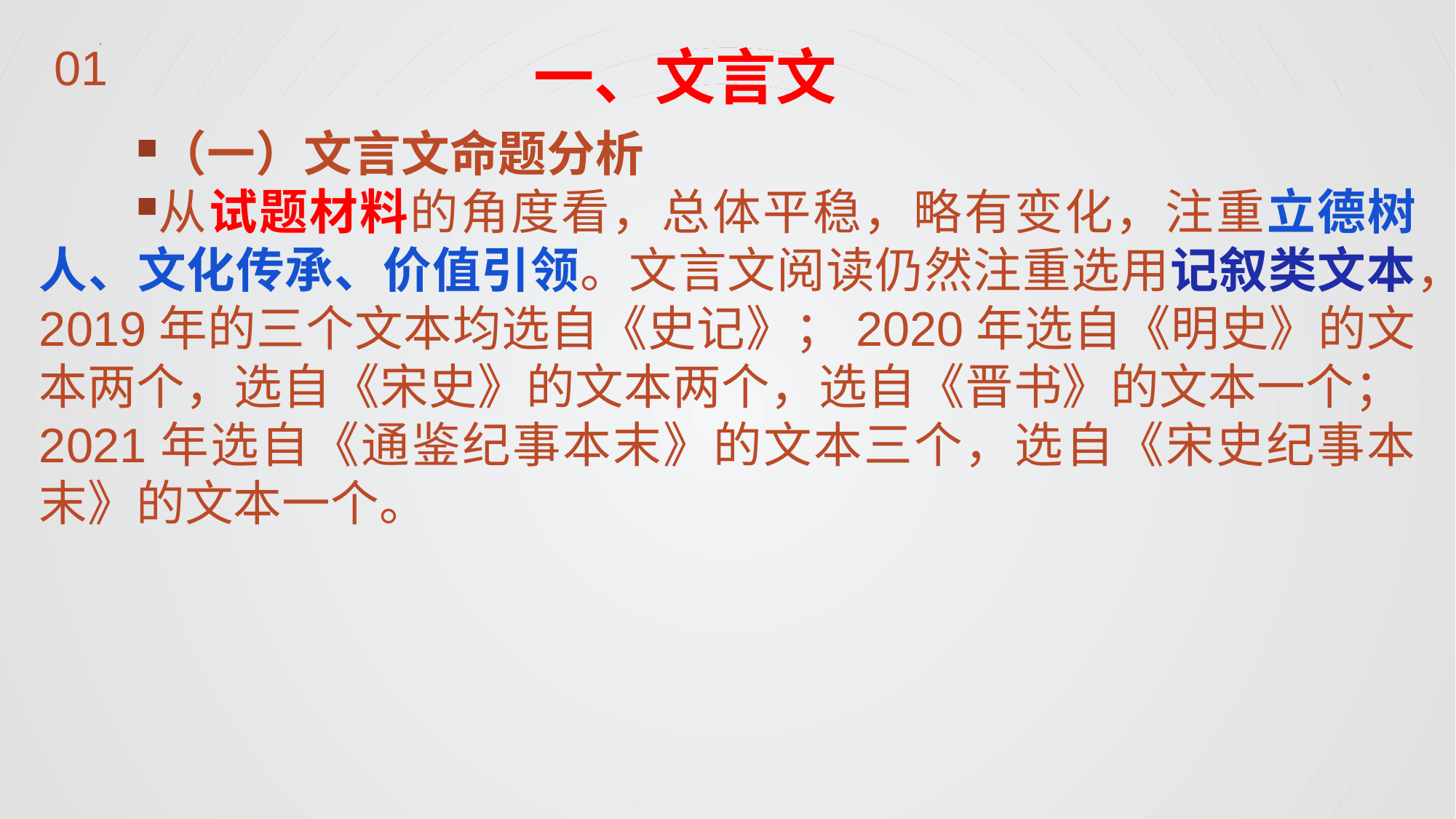

一、文言文
（一）文言文命题分析
从试题材料的角度看，总体平稳，略有变化，注重立德树人、文化传承、价值引领。文言文阅读仍然注重选用记叙类文本，2019年的三个文本均选自《史记》；2020年选自《明史》的文本两个，选自《宋史》的文本两个，选自《晋书》的文本一个；2021年选自《通鉴纪事本末》的文本三个，选自《宋史纪事本末》的文本一个。